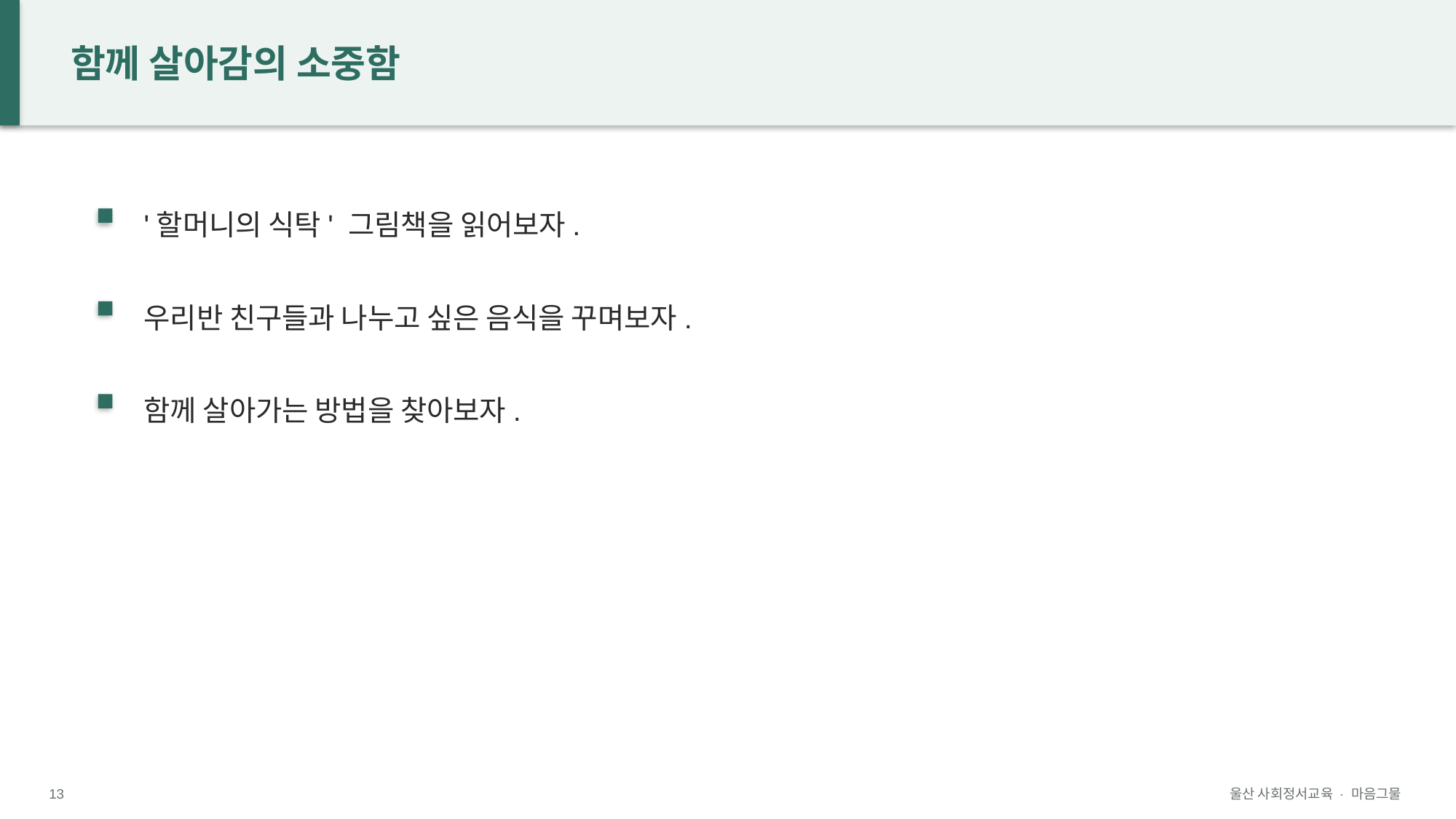

함께 살아감의 소중함
'할머니의 식탁' 그림책을 읽어보자.

우리반 친구들과 나누고 싶은 음식을 꾸며보자.

함께 살아가는 방법을 찾아보자.

13
울산 사회정서교육 · 마음그물